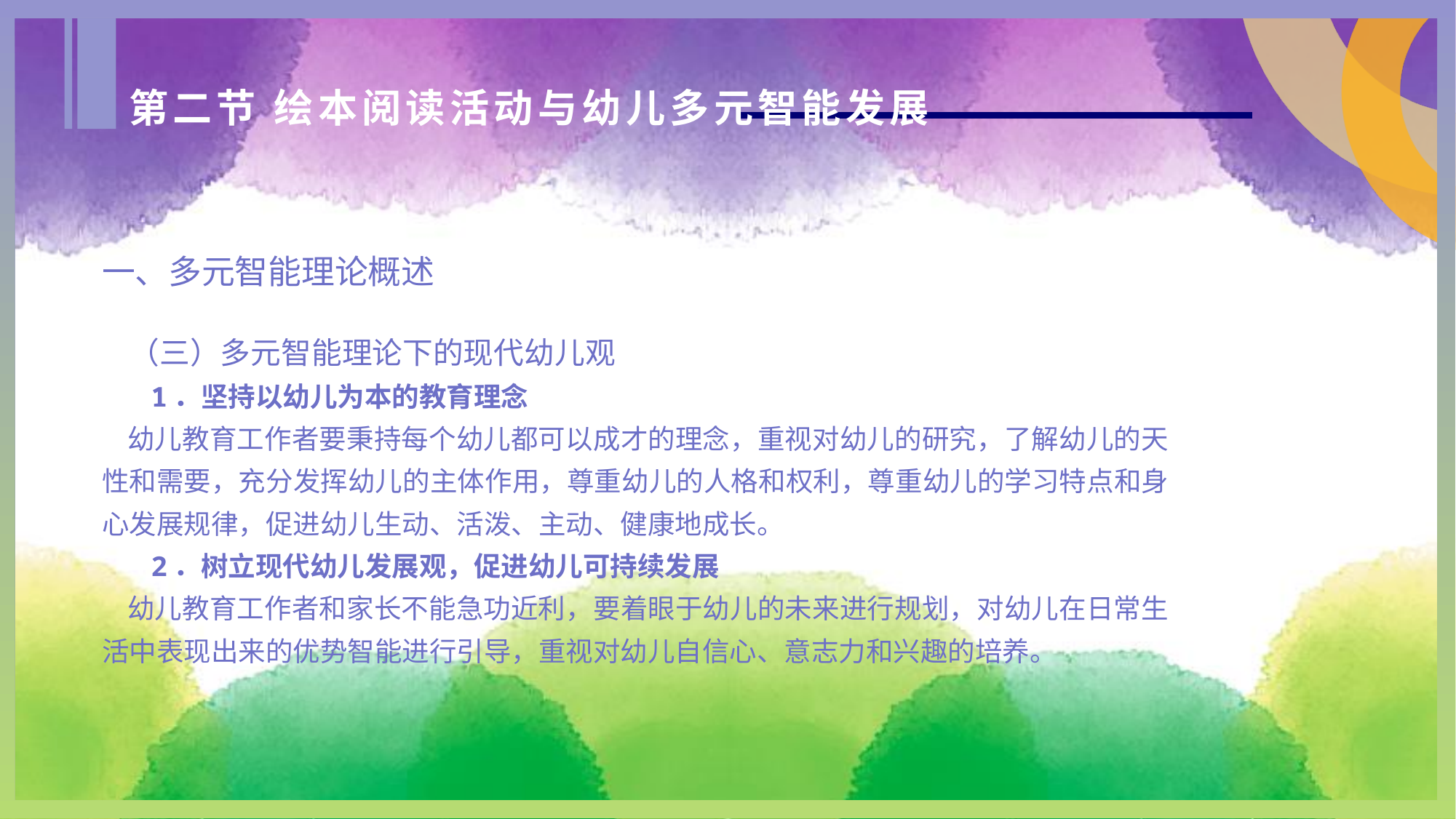

第二节 绘本阅读活动与幼儿多元智能发展
一、多元智能理论概述

   （三）多元智能理论下的现代幼儿观
   1．坚持以幼儿为本的教育理念
   幼儿教育工作者要秉持每个幼儿都可以成才的理念，重视对幼儿的研究，了解幼儿的天性和需要，充分发挥幼儿的主体作用，尊重幼儿的人格和权利，尊重幼儿的学习特点和身心发展规律，促进幼儿生动、活泼、主动、健康地成长。
   2．树立现代幼儿发展观，促进幼儿可持续发展
   幼儿教育工作者和家长不能急功近利，要着眼于幼儿的未来进行规划，对幼儿在日常生活中表现出来的优势智能进行引导，重视对幼儿自信心、意志力和兴趣的培养。